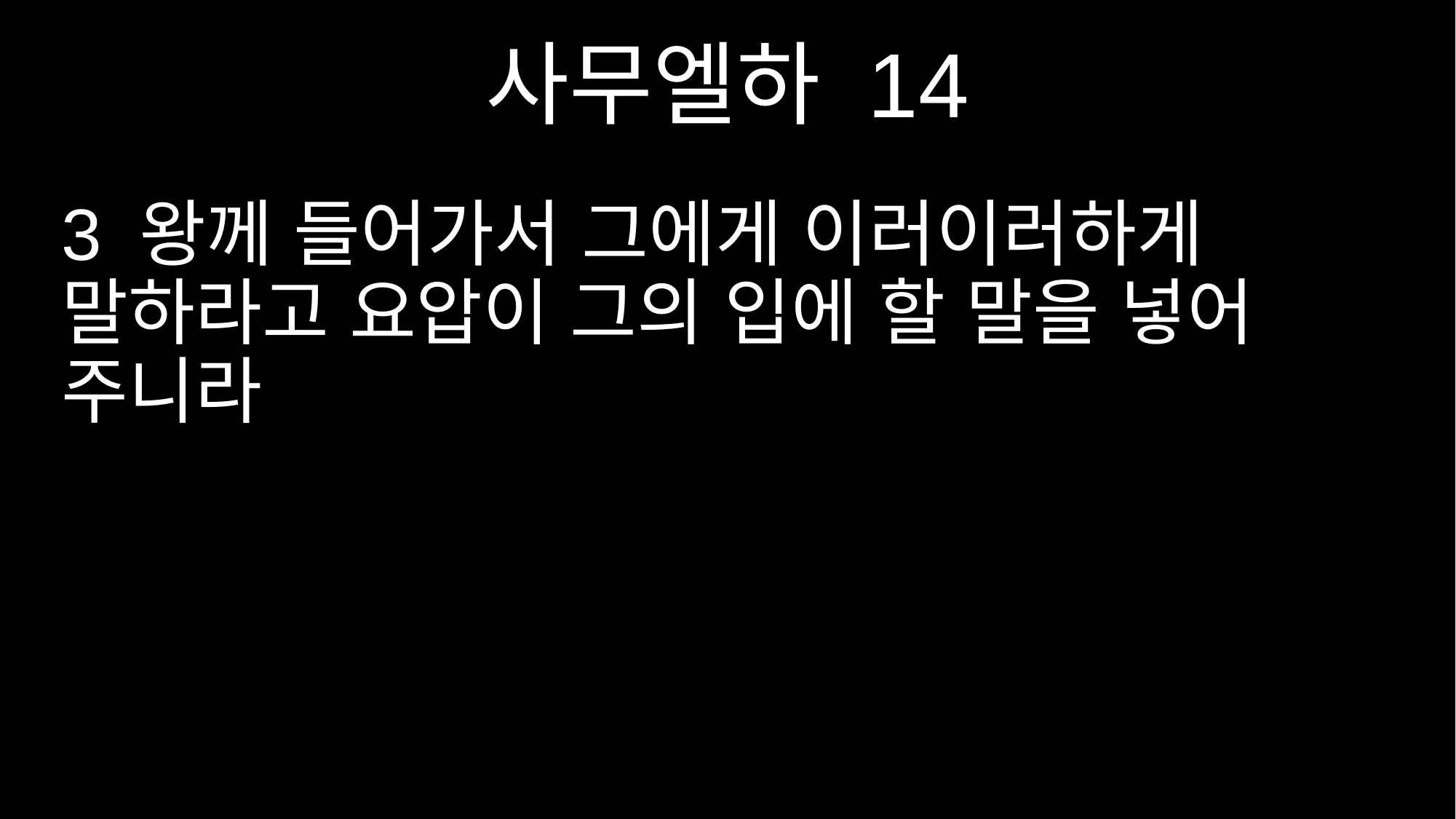

사무엘하 14
3 왕께 들어가서 그에게 이러이러하게 말하라고 요압이 그의 입에 할 말을 넣어 주니라